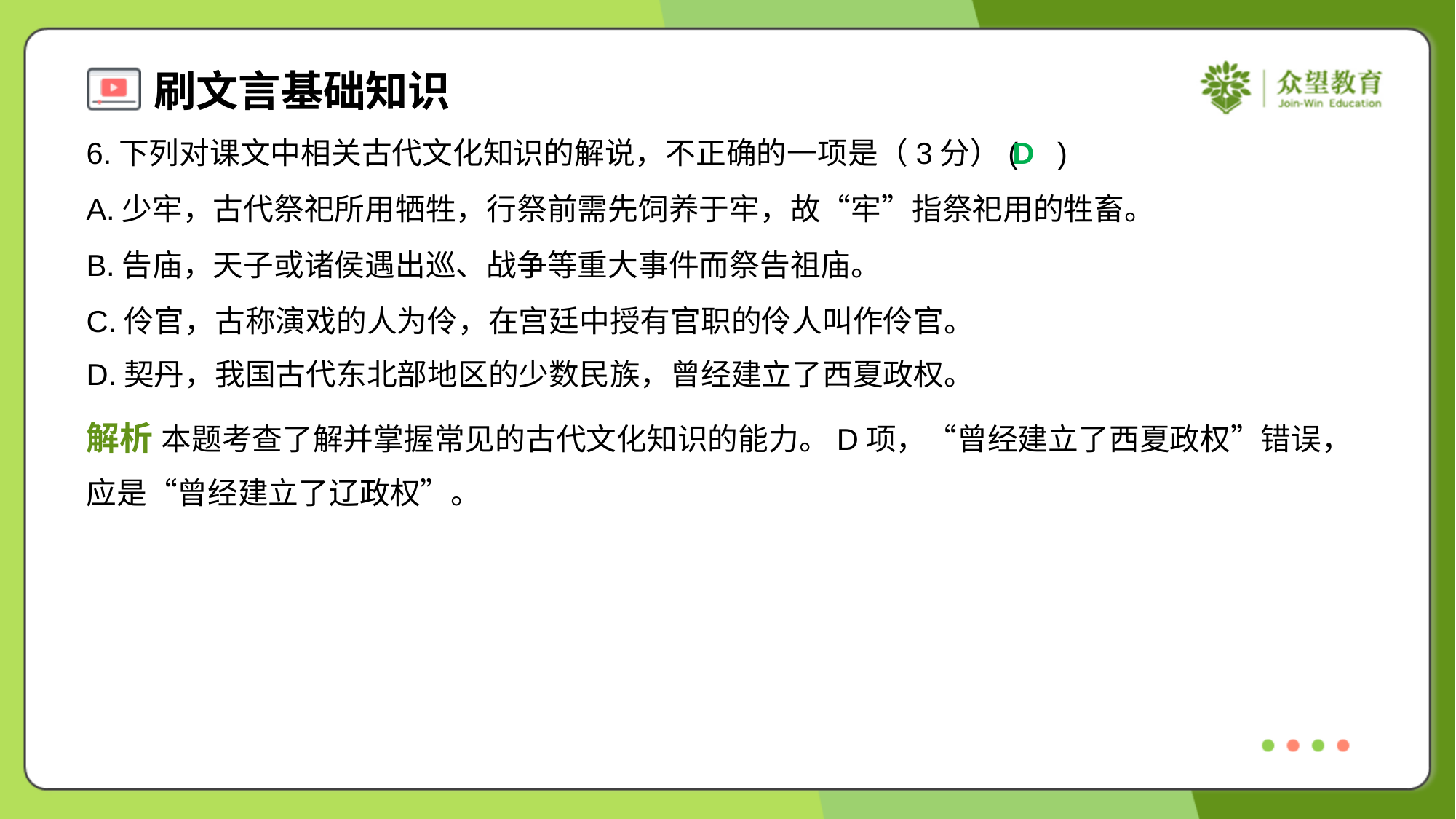

6.下列对课文中相关古代文化知识的解说，不正确的一项是（3分）(     )
D
A.少牢，古代祭祀所用牺牲，行祭前需先饲养于牢，故“牢”指祭祀用的牲畜。
B.告庙，天子或诸侯遇出巡、战争等重大事件而祭告祖庙。
C.伶官，古称演戏的人为伶，在宫廷中授有官职的伶人叫作伶官。
D.契丹，我国古代东北部地区的少数民族，曾经建立了西夏政权。
解析 本题考查了解并掌握常见的古代文化知识的能力。D项，“曾经建立了西夏政权”错误，
应是“曾经建立了辽政权”。